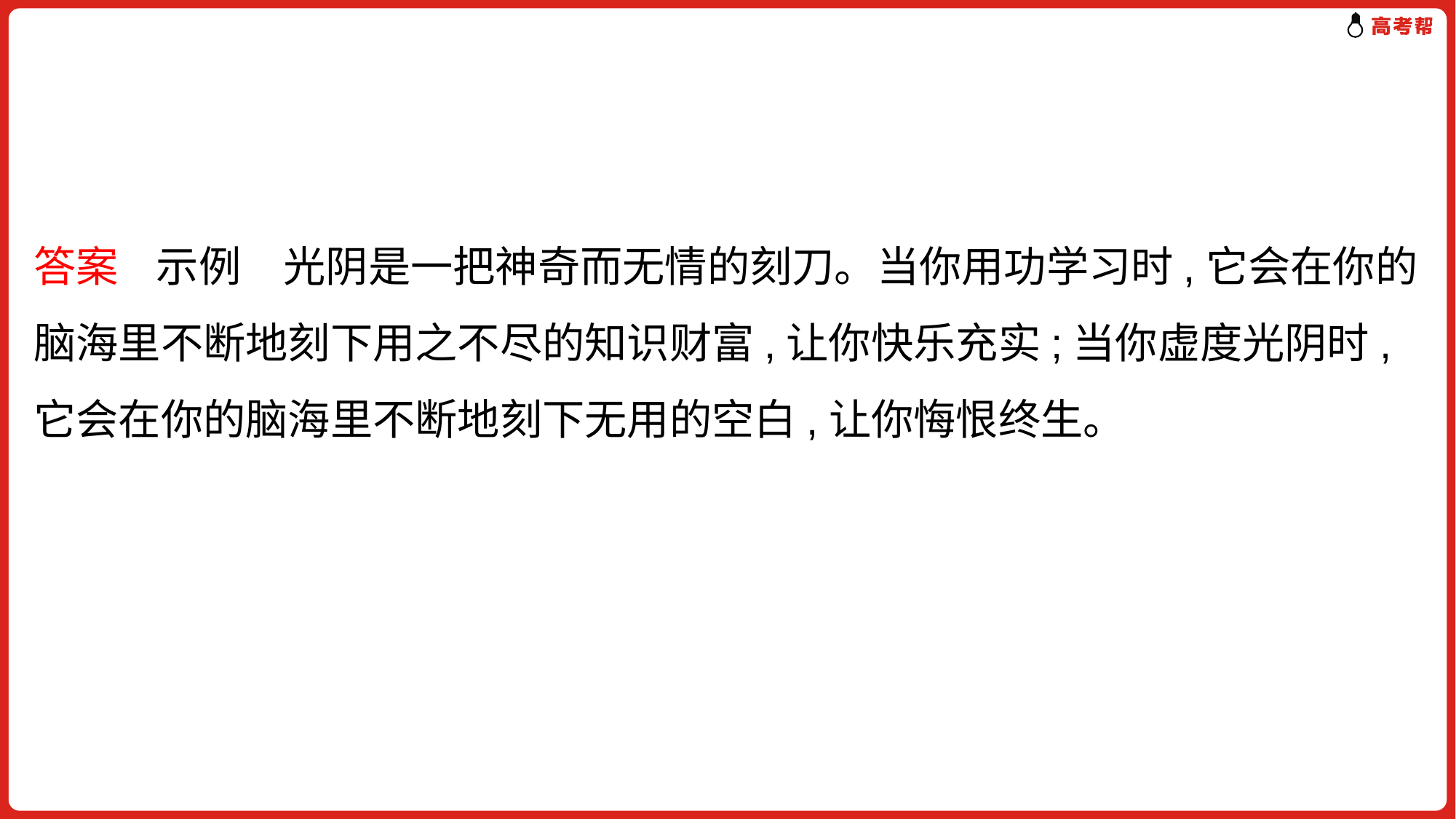

答案    示例　光阴是一把神奇而无情的刻刀。当你用功学习时,它会在你的脑海里不断地刻下用之不尽的知识财富,让你快乐充实;当你虚度光阴时,它会在你的脑海里不断地刻下无用的空白,让你悔恨终生。